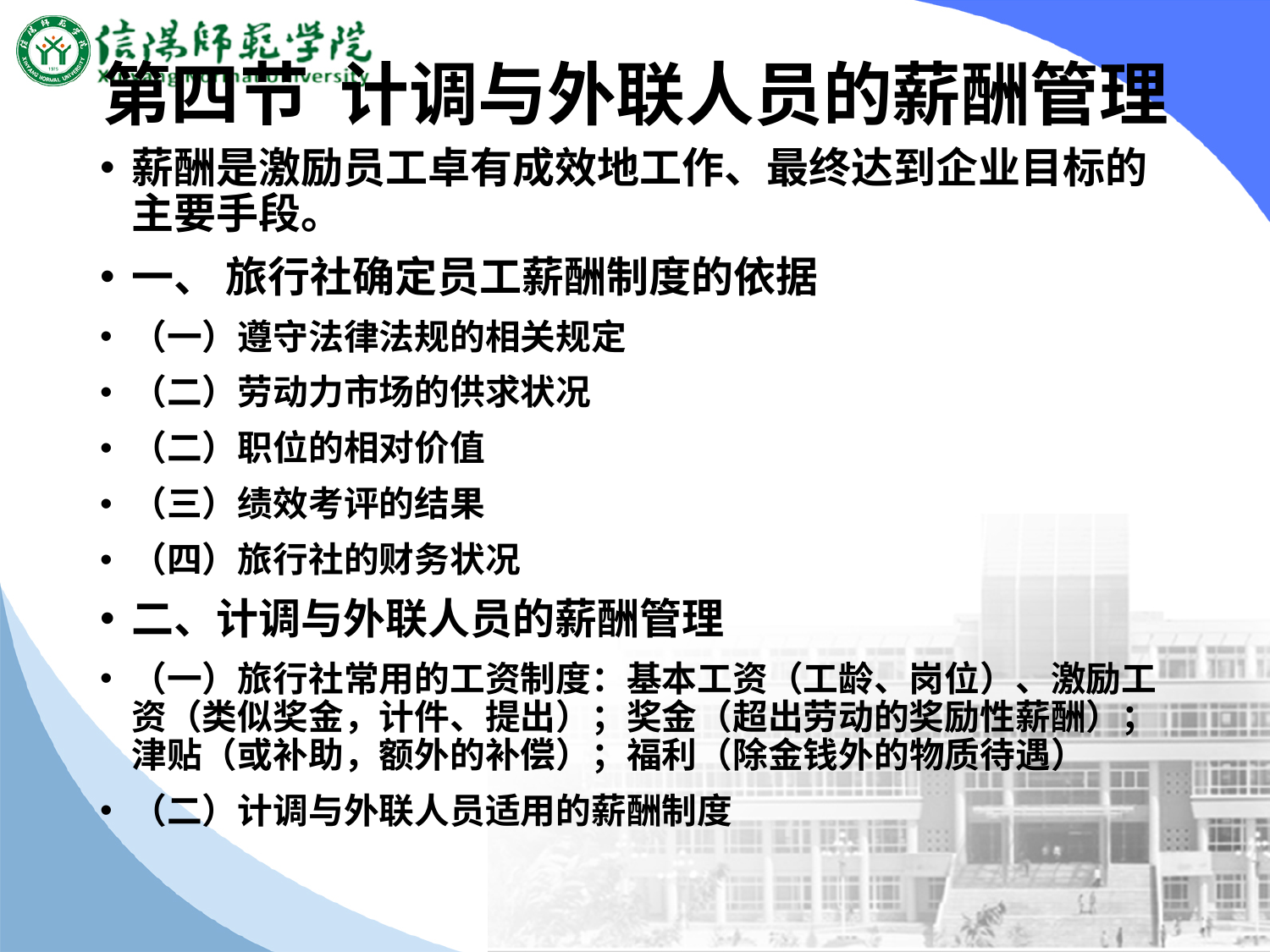

# 第四节  计调与外联人员的薪酬管理
薪酬是激励员工卓有成效地工作、最终达到企业目标的主要手段。
一、 旅行社确定员工薪酬制度的依据
（一）遵守法律法规的相关规定
（二）劳动力市场的供求状况
（二）职位的相对价值
（三）绩效考评的结果
（四）旅行社的财务状况
二、计调与外联人员的薪酬管理
（一）旅行社常用的工资制度：基本工资（工龄、岗位）、激励工资（类似奖金，计件、提出）；奖金（超出劳动的奖励性薪酬）；津贴（或补助，额外的补偿）；福利（除金钱外的物质待遇）
（二）计调与外联人员适用的薪酬制度